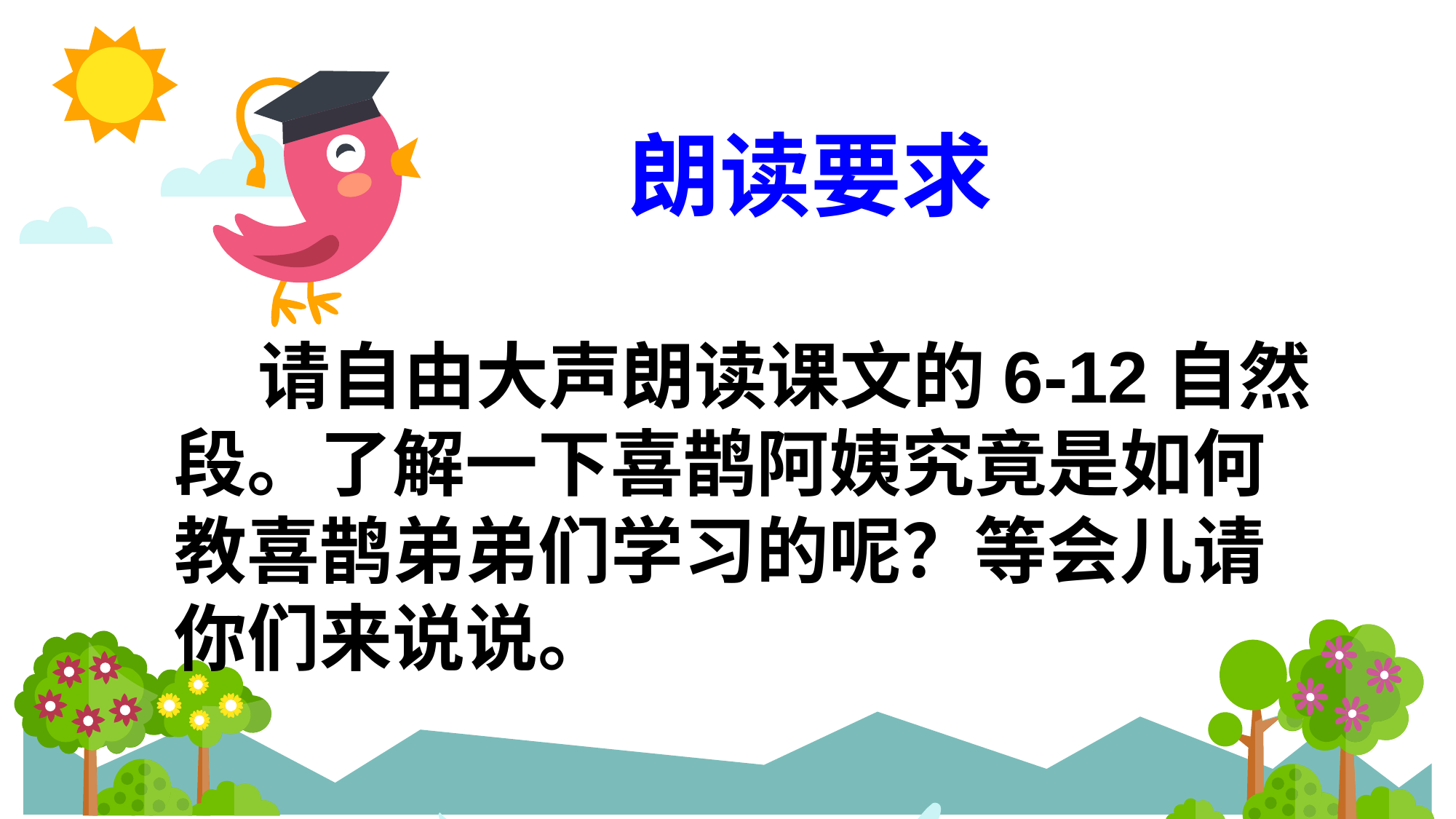

朗读要求
    请自由大声朗读课文的6-12自然段。了解一下喜鹊阿姨究竟是如何教喜鹊弟弟们学习的呢？等会儿请你们来说说。